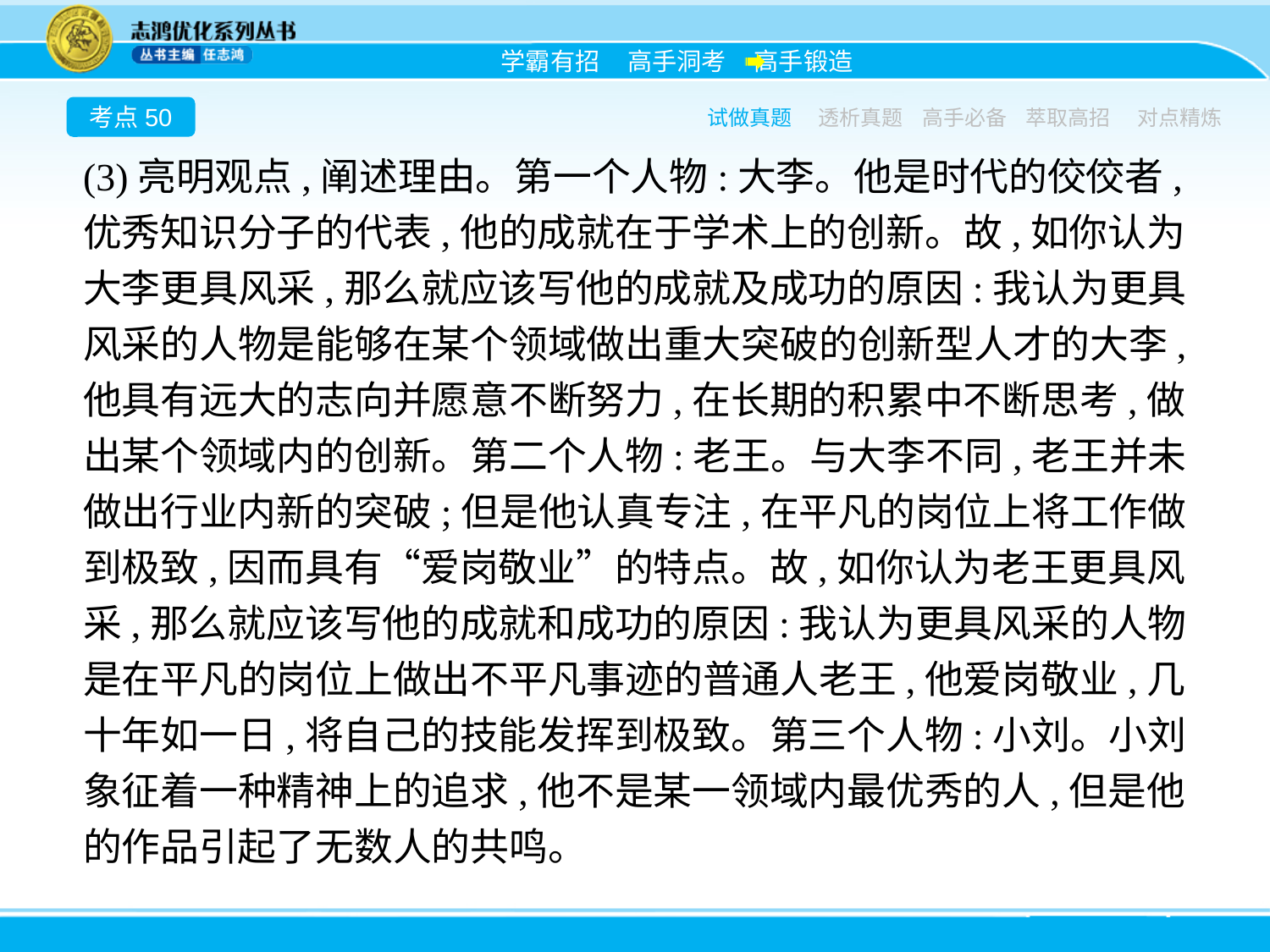

考点50
试做真题
透析真题
高手必备
萃取高招
对点精炼
(3)亮明观点,阐述理由。第一个人物:大李。他是时代的佼佼者,优秀知识分子的代表,他的成就在于学术上的创新。故,如你认为大李更具风采,那么就应该写他的成就及成功的原因:我认为更具风采的人物是能够在某个领域做出重大突破的创新型人才的大李,他具有远大的志向并愿意不断努力,在长期的积累中不断思考,做出某个领域内的创新。第二个人物:老王。与大李不同,老王并未做出行业内新的突破;但是他认真专注,在平凡的岗位上将工作做到极致,因而具有“爱岗敬业”的特点。故,如你认为老王更具风采,那么就应该写他的成就和成功的原因:我认为更具风采的人物是在平凡的岗位上做出不平凡事迹的普通人老王,他爱岗敬业,几十年如一日,将自己的技能发挥到极致。第三个人物:小刘。小刘象征着一种精神上的追求,他不是某一领域内最优秀的人,但是他的作品引起了无数人的共鸣。